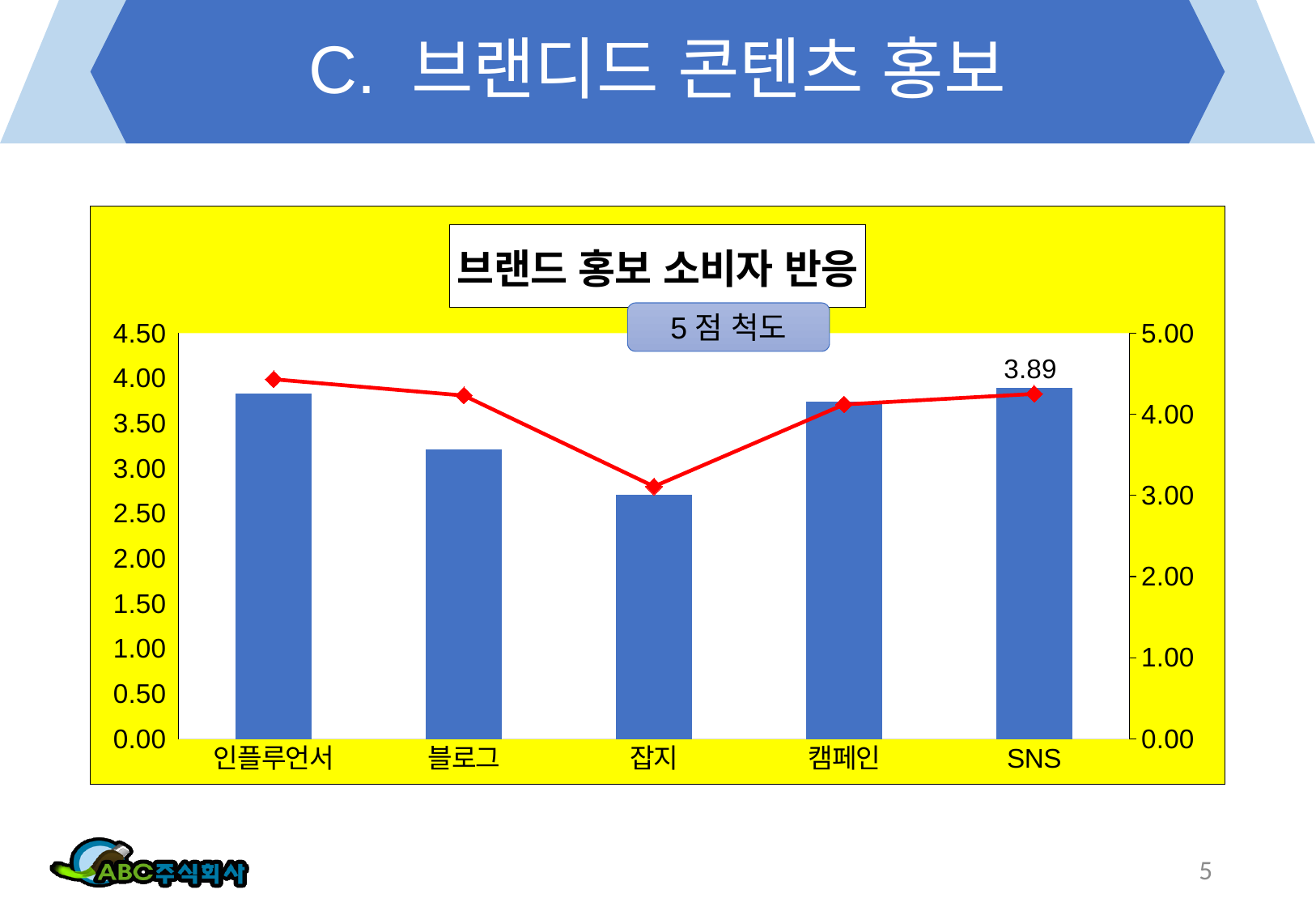

# C. 브랜디드 콘텐츠 홍보

### Chart: 브랜드 홍보 소비자 반응

| Category | 인지도 | 선호도 |
|---|---|---|
| 인플루언서 | 3.83 | 4.43 |
| 블로그 | 3.21 | 4.23 |
| 잡지 | 2.71 | 3.11 |
| 캠페인 | 3.74 | 4.12 |
| SNS | 3.89 | 4.25 |
5점 척도
5